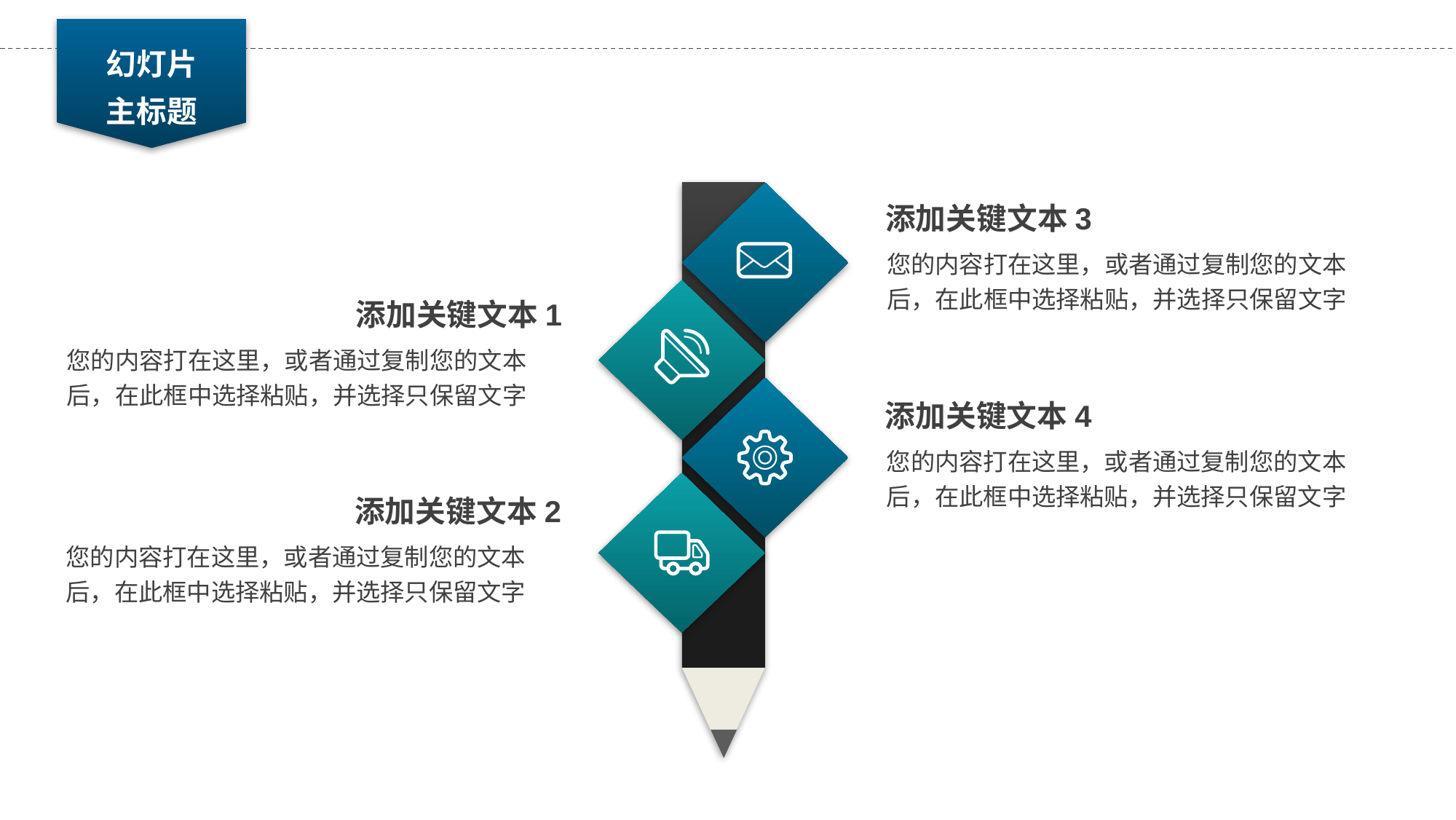

幻灯片
主标题

添加关键文本3
您的内容打在这里，或者通过复制您的文本后，在此框中选择粘贴，并选择只保留文字

添加关键文本1
您的内容打在这里，或者通过复制您的文本后，在此框中选择粘贴，并选择只保留文字

添加关键文本4
您的内容打在这里，或者通过复制您的文本后，在此框中选择粘贴，并选择只保留文字

添加关键文本2
您的内容打在这里，或者通过复制您的文本后，在此框中选择粘贴，并选择只保留文字